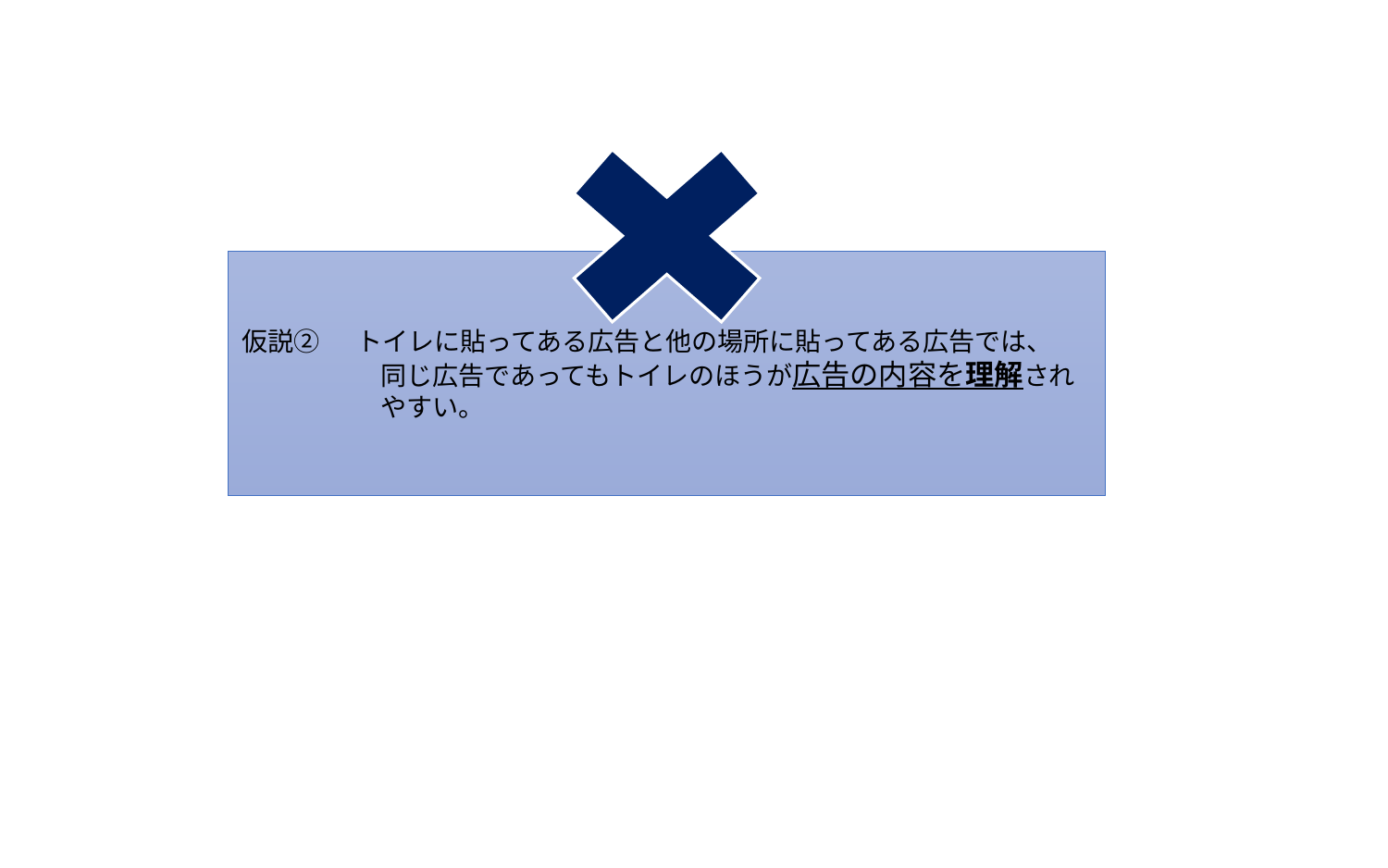

#

仮説②　  トイレに貼ってある広告と他の場所に貼ってある広告では、
同じ広告であってもトイレのほうが広告の内容を理解されやすい。